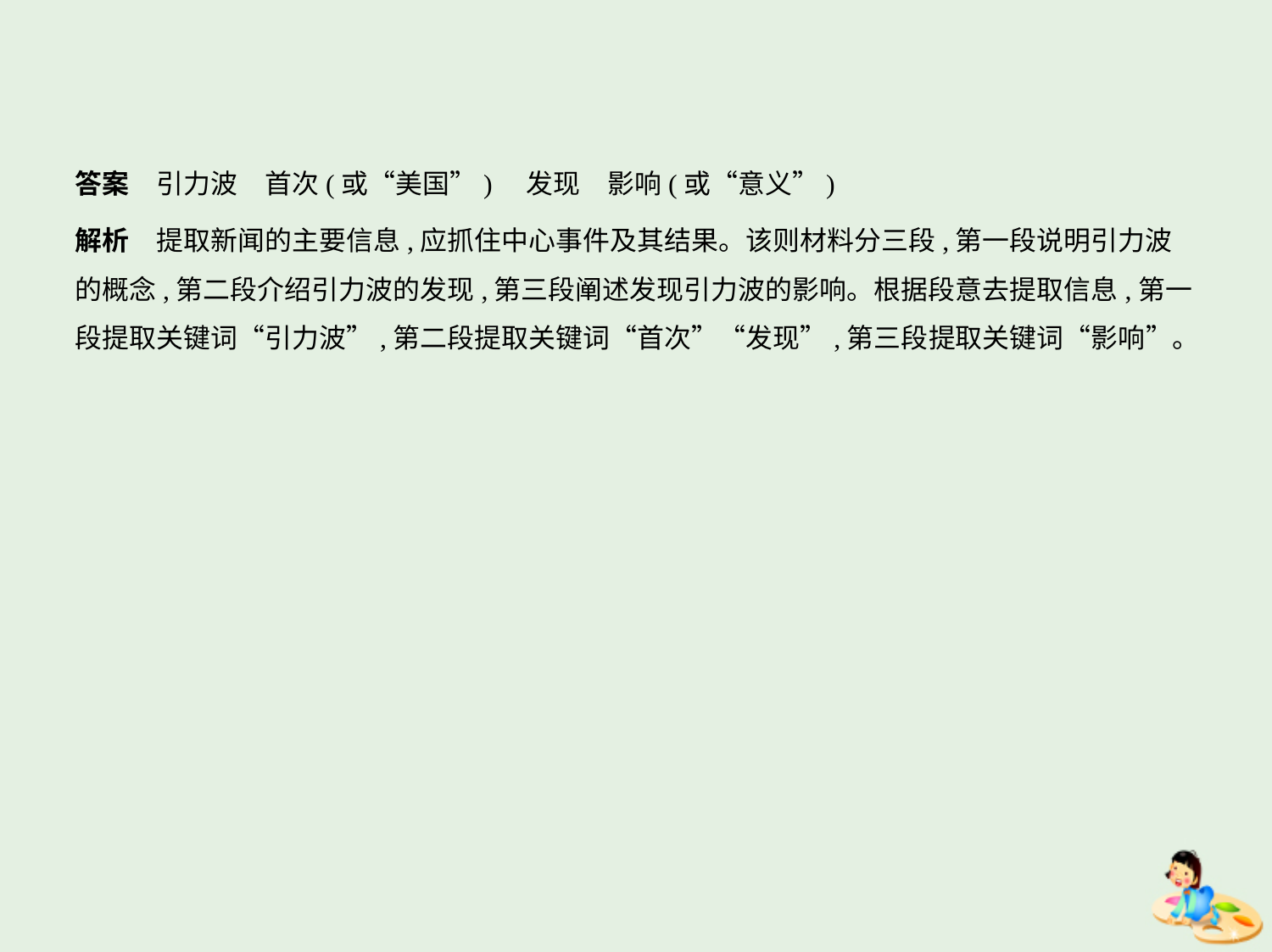

答案　引力波　首次(或“美国”)　发现　影响(或“意义”)
解析　提取新闻的主要信息,应抓住中心事件及其结果。该则材料分三段,第一段说明引力波
的概念,第二段介绍引力波的发现,第三段阐述发现引力波的影响。根据段意去提取信息,第一
段提取关键词“引力波”,第二段提取关键词“首次”“发现”,第三段提取关键词“影响”。